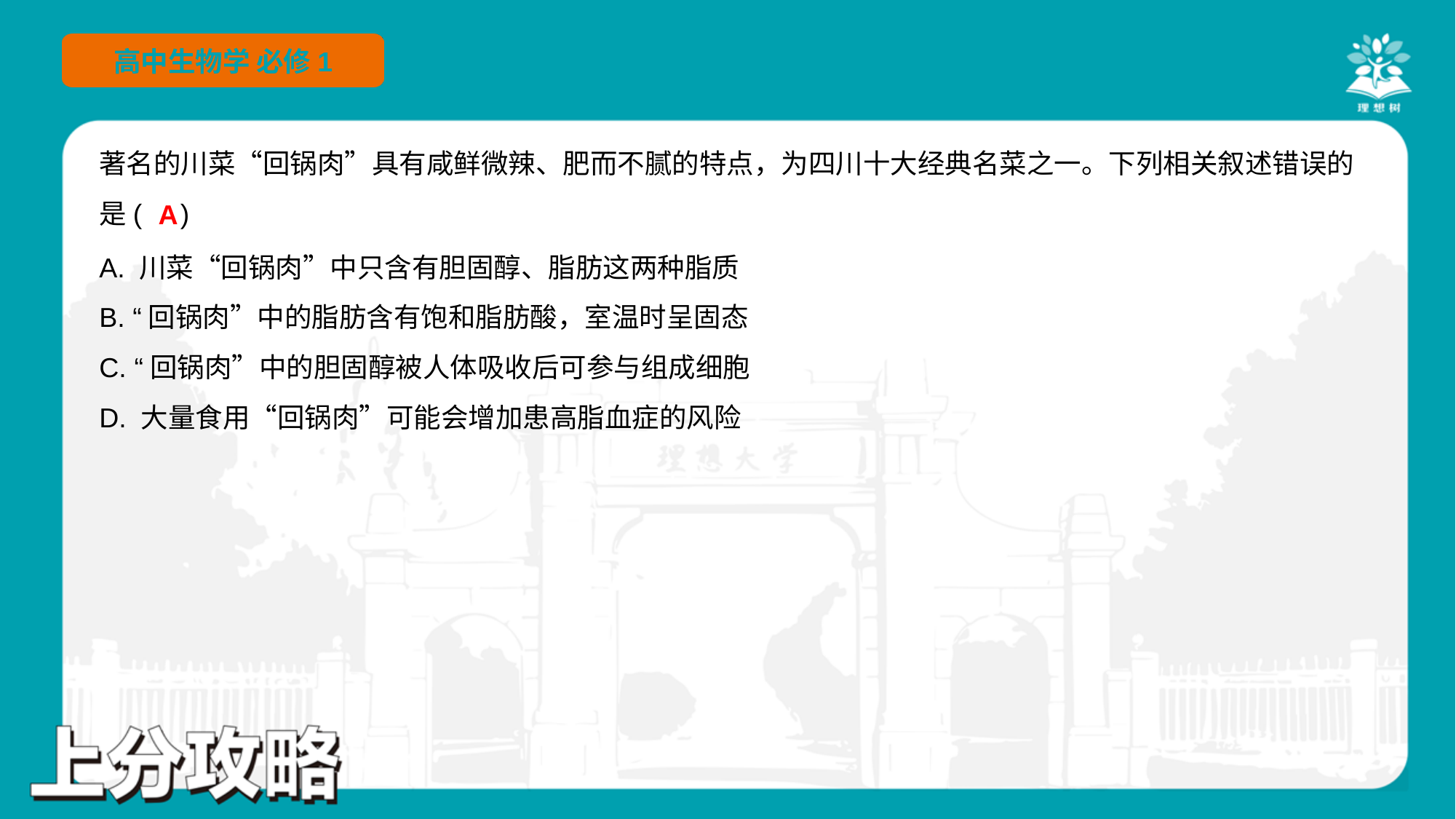

著名的川菜“回锅肉”具有咸鲜微辣、肥而不腻的特点，为四川十大经典名菜之一。下列相关叙述错误的
是(     )
A
A. 川菜“回锅肉”中只含有胆固醇、脂肪这两种脂质
B. “回锅肉”中的脂肪含有饱和脂肪酸，室温时呈固态
C. “回锅肉”中的胆固醇被人体吸收后可参与组成细胞
D. 大量食用“回锅肉”可能会增加患高脂血症的风险